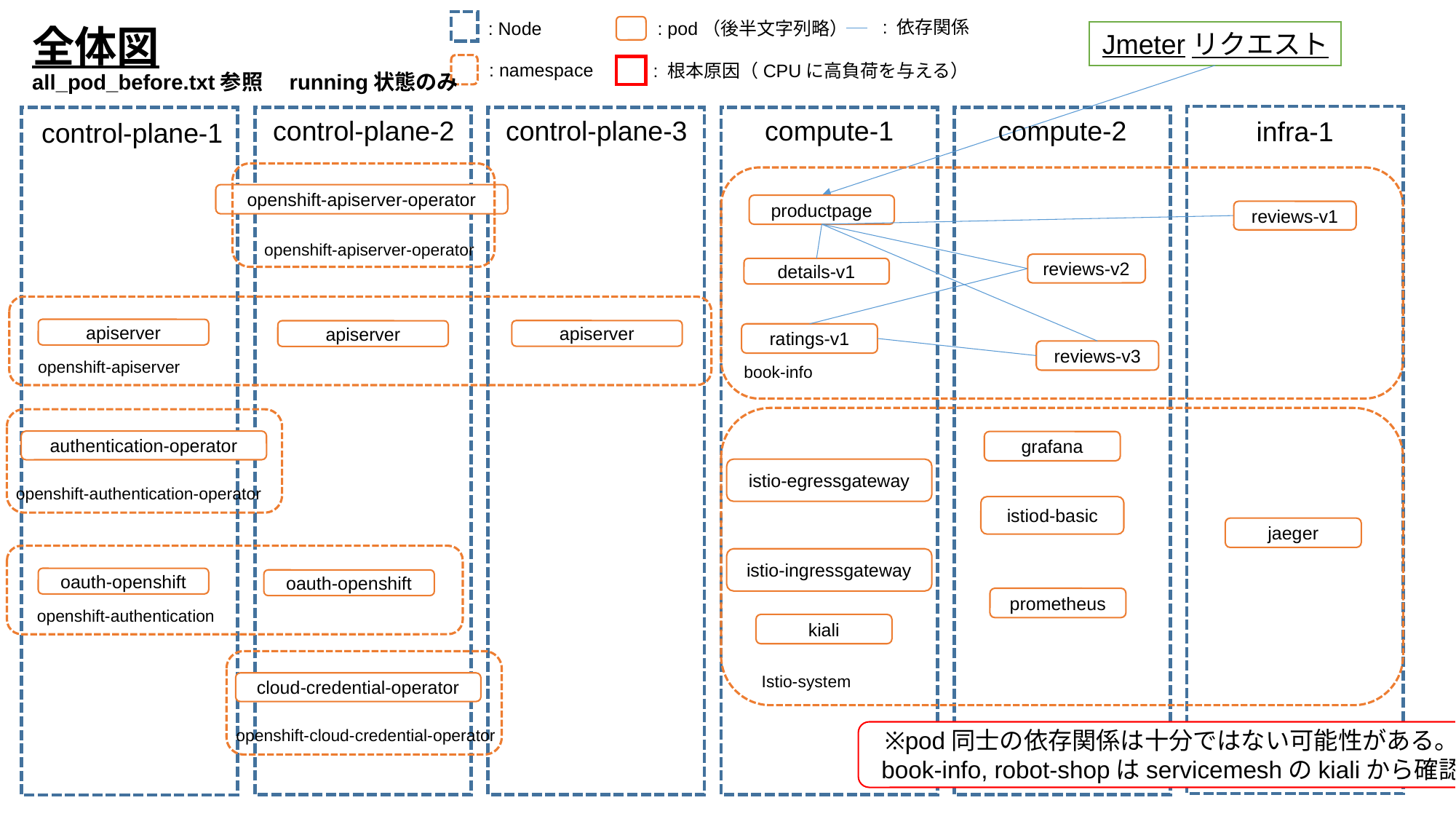

: 依存関係
: pod（後半文字列略）

: Node
全体図
all_pod_before.txt参照　running状態のみ
Jmeterリクエスト
: namespace

: 根本原因（CPUに高負荷を与える）

compute-1
compute-2
control-plane-3
control-plane-2
infra-1
control-plane-1

openshift-apiserver-operator
productpage
reviews-v1
openshift-apiserver-operator
reviews-v2
details-v1

apiserver
apiserver
apiserver
ratings-v1
reviews-v3
openshift-apiserver
book-info

authentication-operator
grafana
istio-egressgateway
openshift-authentication-operator
istiod-basic
jaeger

istio-ingressgateway
oauth-openshift
oauth-openshift
prometheus
openshift-authentication
kiali

Istio-system
cloud-credential-operator
openshift-cloud-credential-operator
※pod同士の依存関係は十分ではない可能性がある。
book-info, robot-shopはservicemeshのkialiから確認。